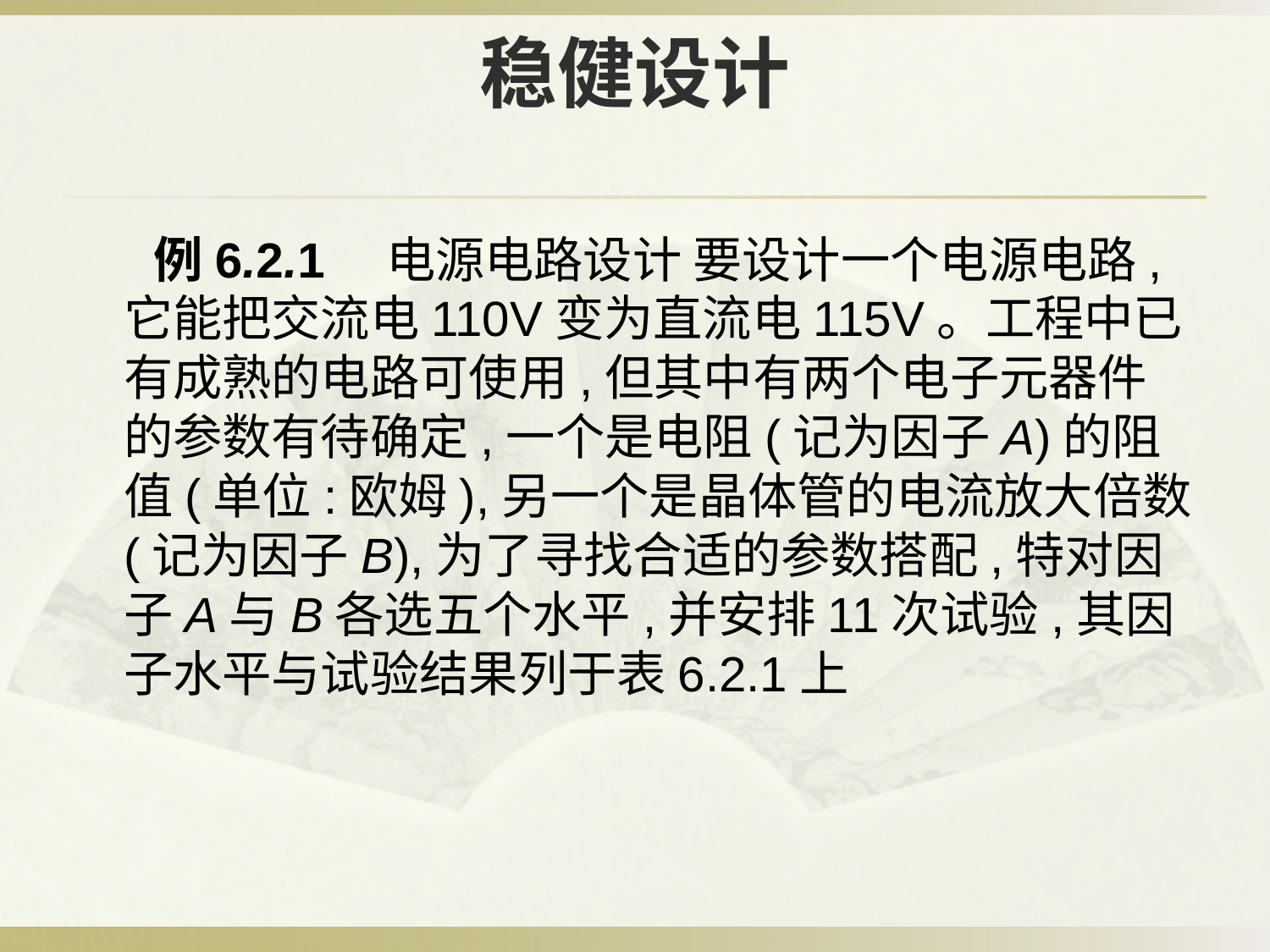

# 稳健设计
      例6.2.1　电源电路设计 要设计一个电源电路,它能把交流电110V变为直流电115V。工程中已有成熟的电路可使用,但其中有两个电子元器件的参数有待确定,一个是电阻(记为因子A)的阻值(单位:欧姆),另一个是晶体管的电流放大倍数(记为因子B),为了寻找合适的参数搭配,特对因子A与B各选五个水平,并安排11次试验,其因子水平与试验结果列于表6.2.1上